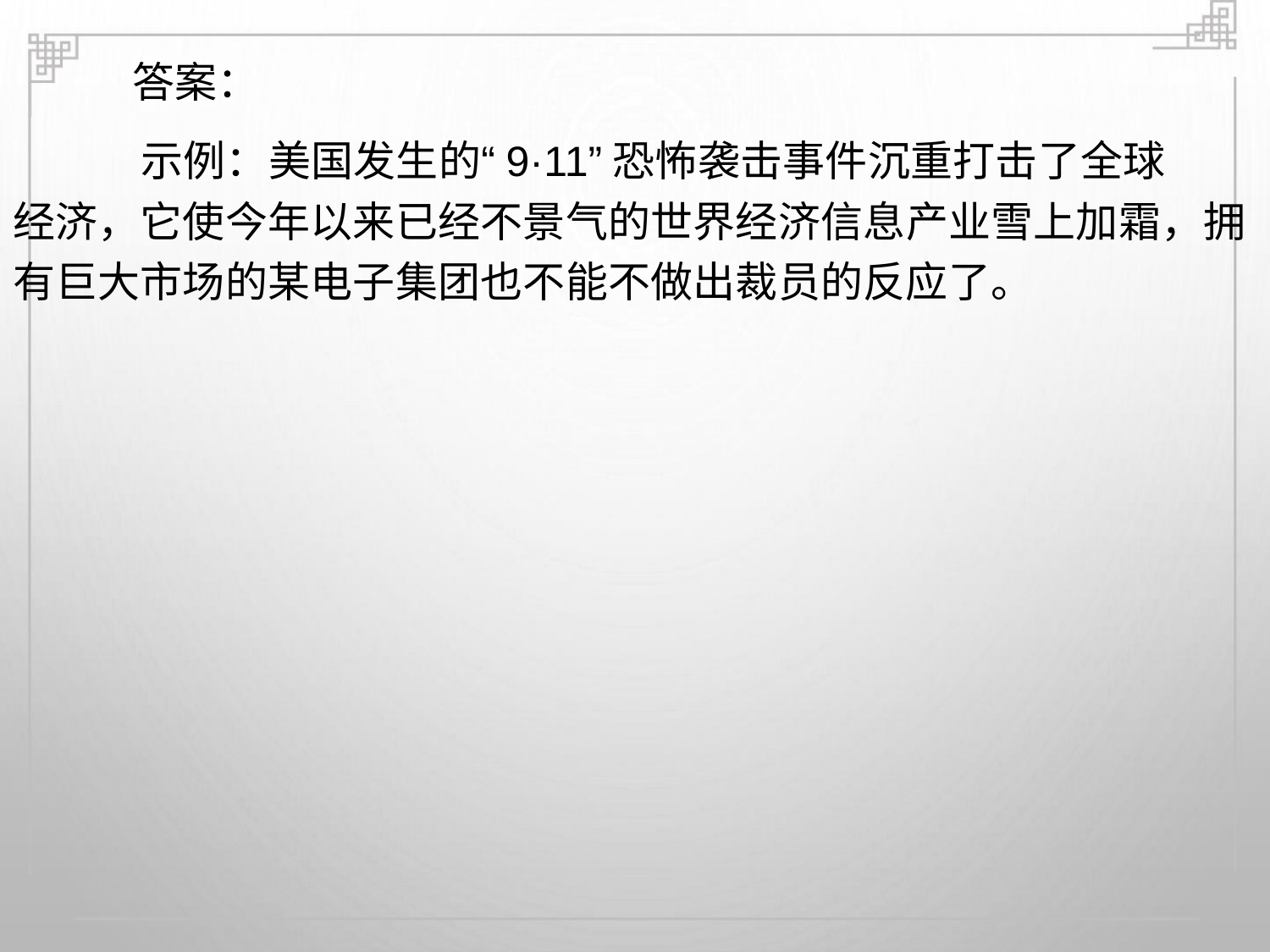

答案：
示例：美国发生的“9·11”恐怖袭击事件沉重打击了全球
经济，它使今年以来已经不景气的世界经济信息产业雪上加霜，拥
有巨大市场的某电子集团也不能不做出裁员的反应了。